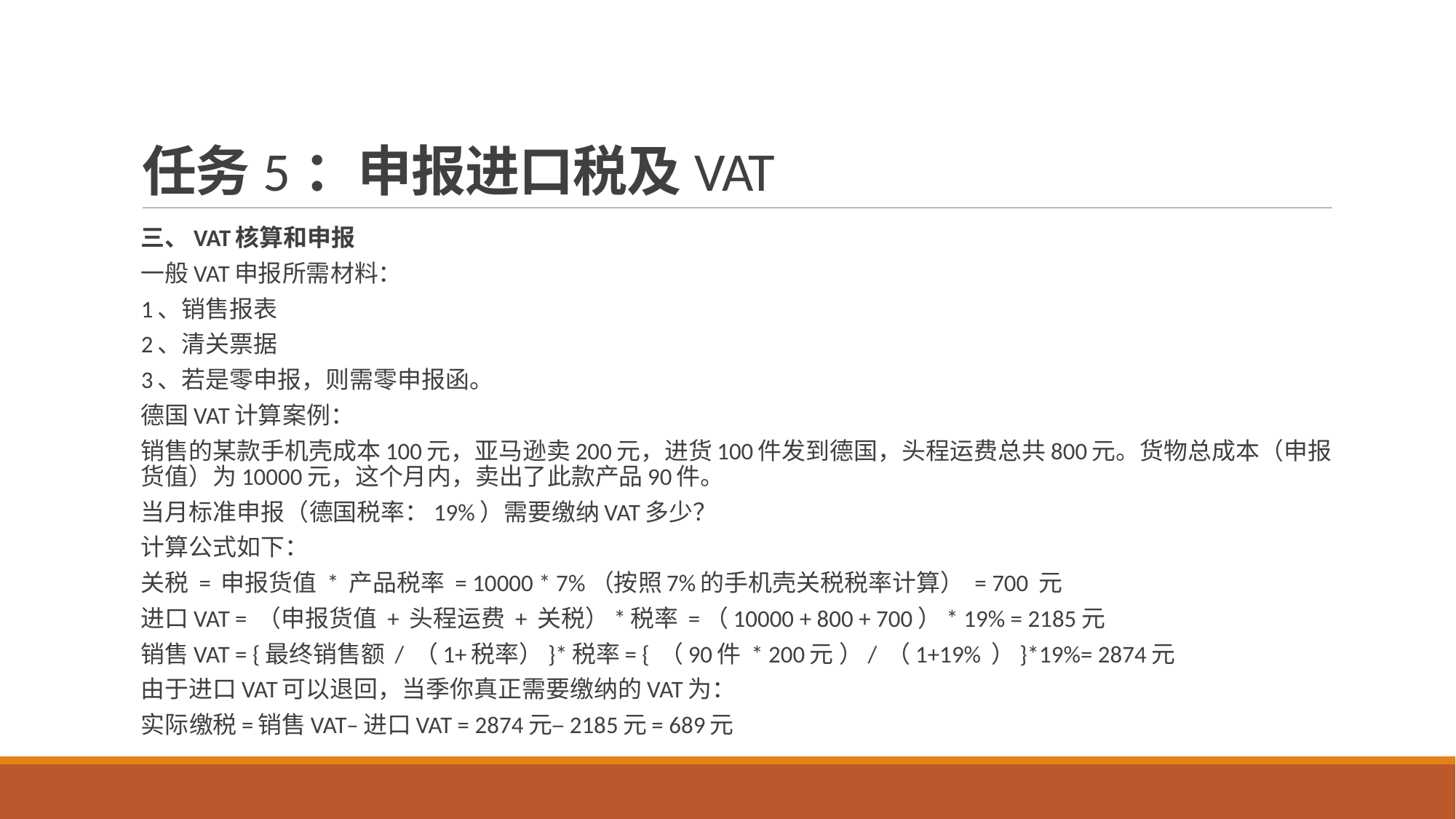

# 任务5：申报进口税及VAT
三、VAT核算和申报
一般VAT申报所需材料：
1、销售报表
2、清关票据
3、若是零申报，则需零申报函。
德国VAT计算案例：
销售的某款手机壳成本100元，亚马逊卖200元，进货100件发到德国，头程运费总共800元。货物总成本（申报货值）为10000元，这个月内，卖出了此款产品90件。
当月标准申报（德国税率：19%）需要缴纳VAT多少？
计算公式如下：
关税 = 申报货值 * 产品税率 = 10000 * 7%（按照7%的手机壳关税税率计算） = 700 元
进口VAT = （申报货值 + 头程运费 + 关税）*税率 =（10000 + 800 + 700）* 19% = 2185元
销售VAT = {最终销售额 / （1+税率）}*税率= { （90件 * 200元 ）/ （1+19% ）}*19%= 2874元
由于进口VAT可以退回，当季你真正需要缴纳的VAT为：
实际缴税=销售VAT–进口VAT = 2874元–2185元= 689元